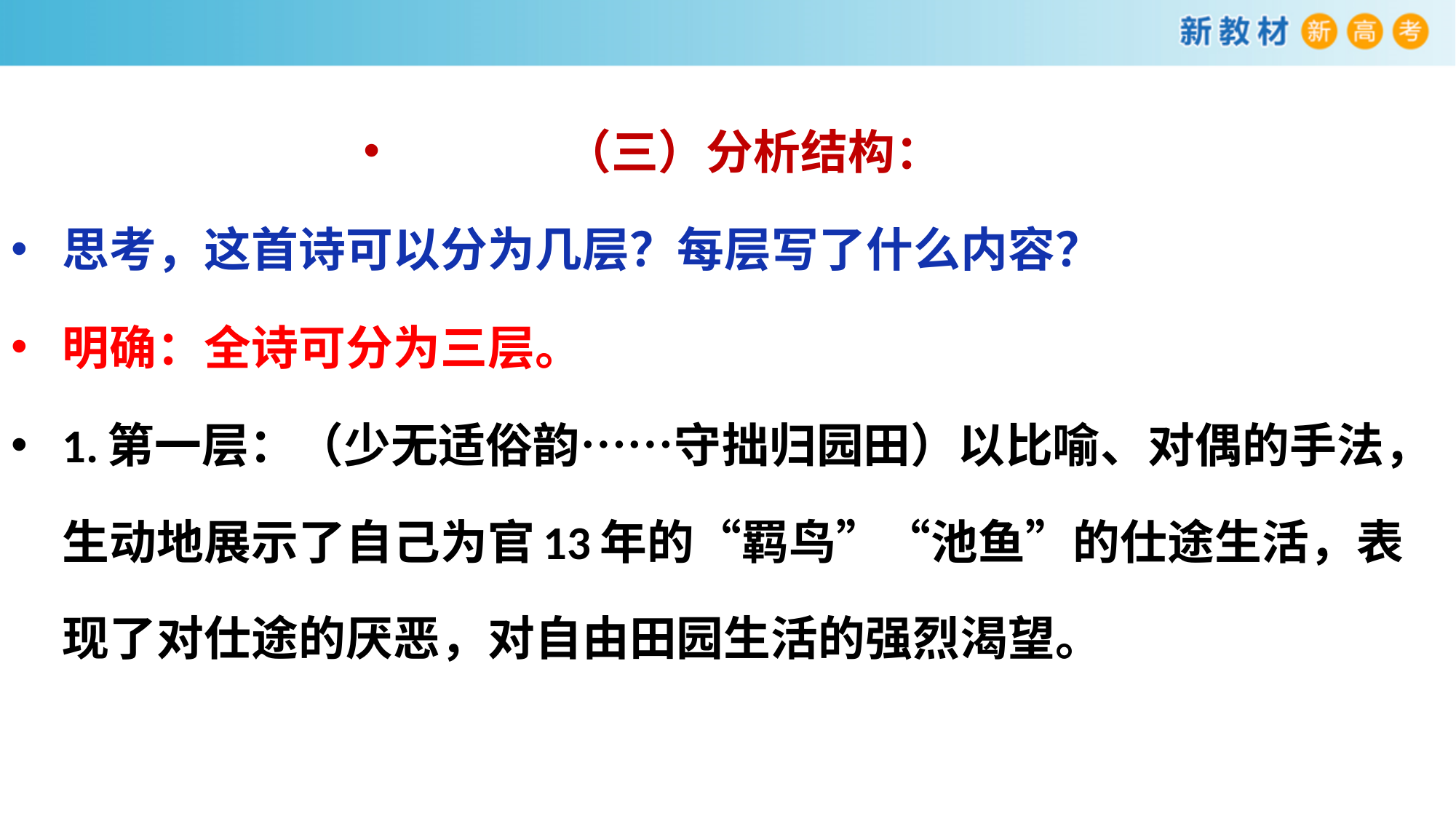

（三）分析结构：
思考，这首诗可以分为几层？每层写了什么内容？
明确：全诗可分为三层。
1.第一层：（少无适俗韵……守拙归园田）以比喻、对偶的手法，生动地展示了自己为官13年的“羁鸟”“池鱼”的仕途生活，表现了对仕途的厌恶，对自由田园生活的强烈渴望。